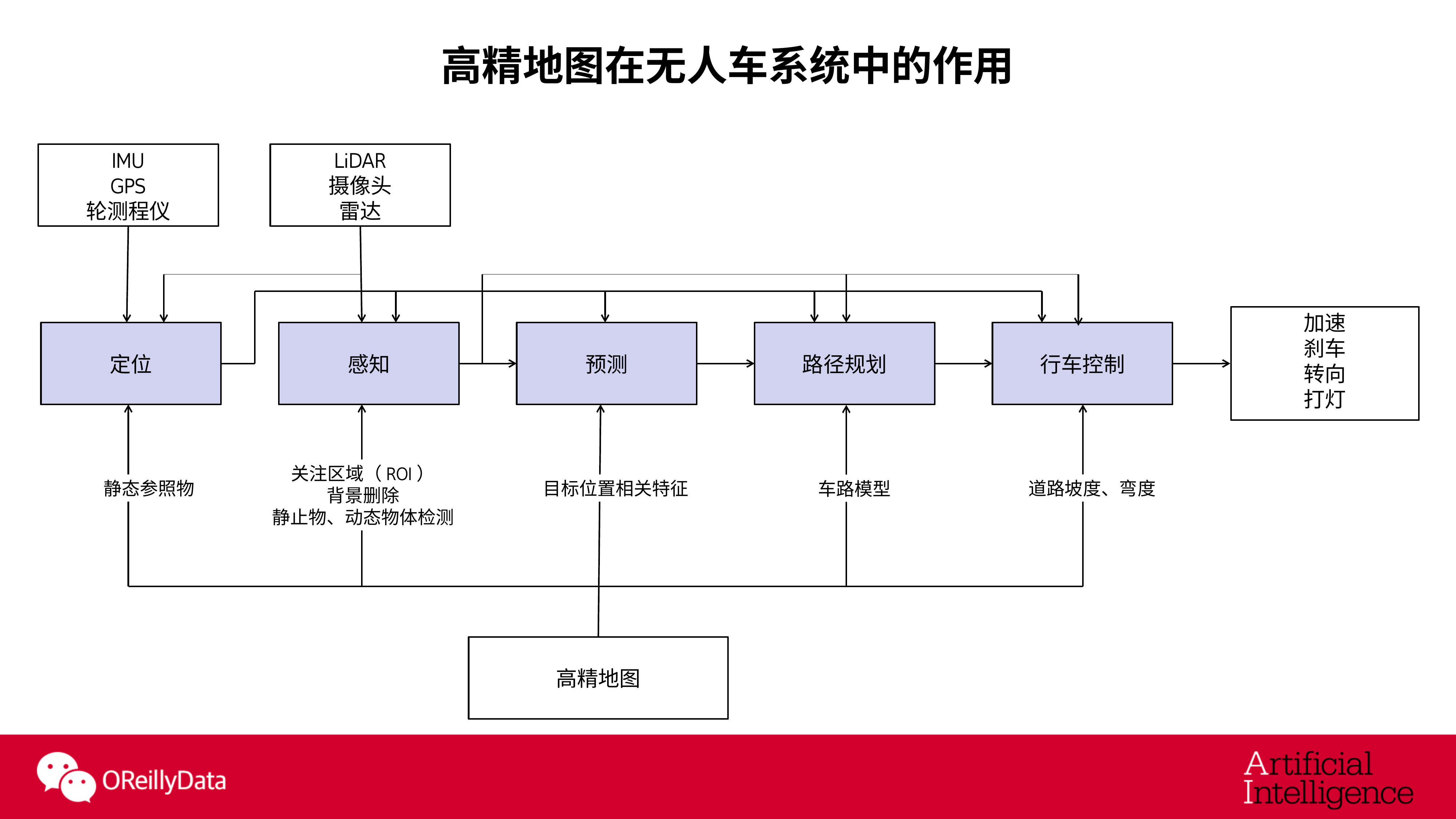

# 高精地图在无人车系统中的作用
IMU
GPS
轮测程仪
LiDAR
摄像头
雷达
加速
刹车
转向
打灯
定位
感知
预测
路径规划
行车控制
关注区域（ROI）
背景删除
静止物、动态物体检测
静态参照物
目标位置相关特征
车路模型
道路坡度、弯度

高精地图